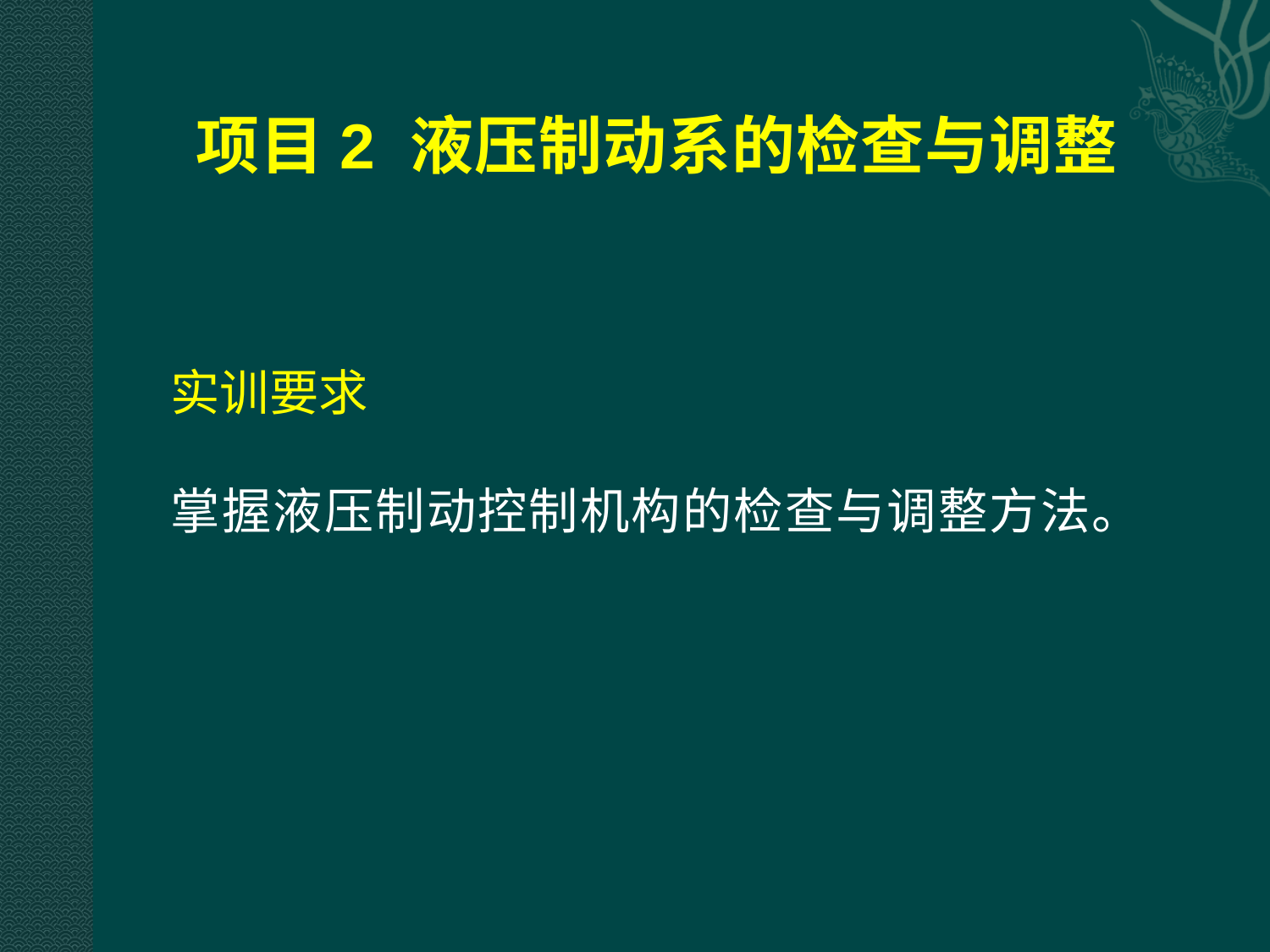

# 项目2 液压制动系的检查与调整
实训要求
掌握液压制动控制机构的检查与调整方法。